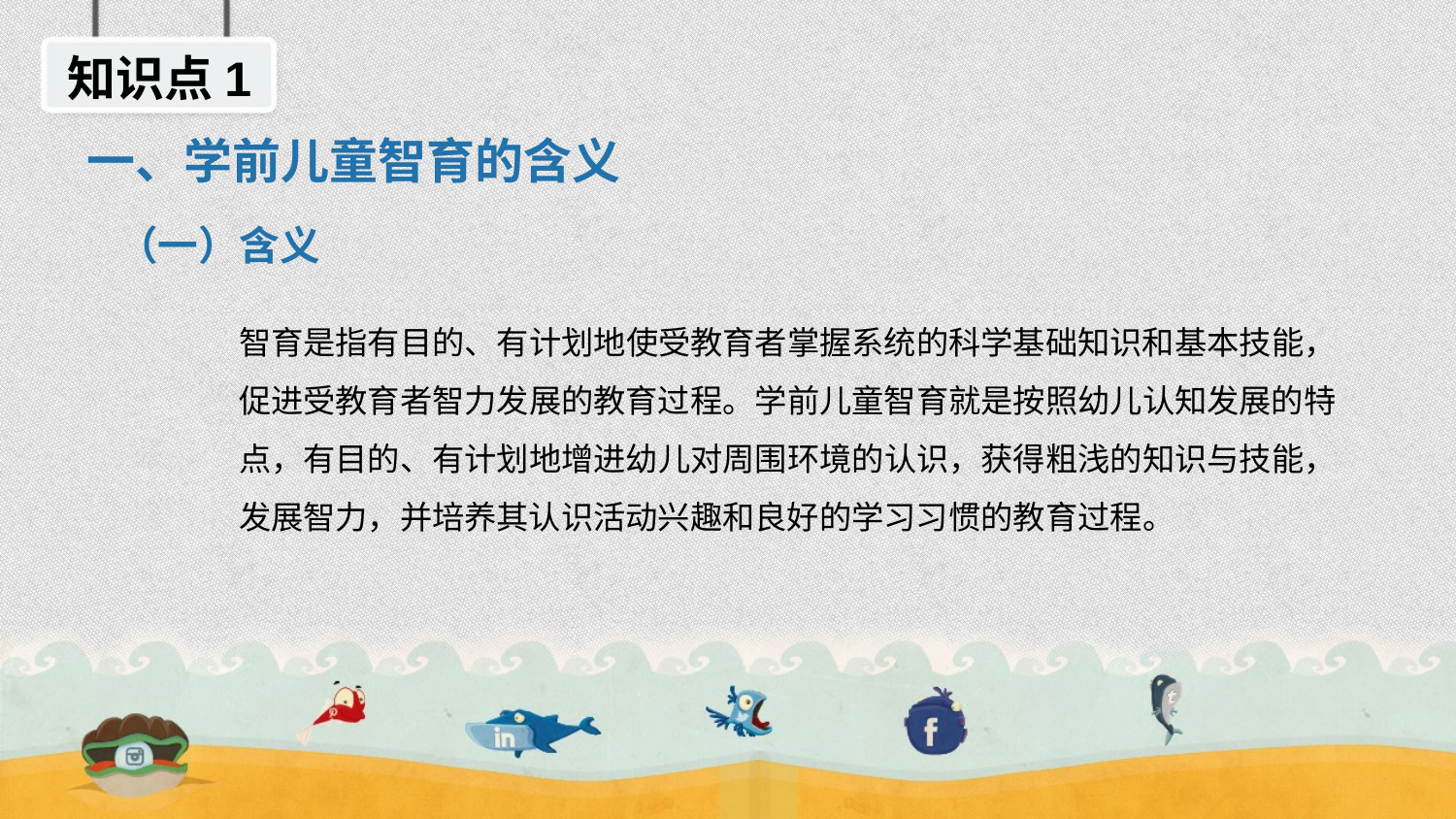

知识点1
一、学前儿童智育的含义
（一）含义
智育是指有目的、有计划地使受教育者掌握系统的科学基础知识和基本技能，促进受教育者智力发展的教育过程。学前儿童智育就是按照幼儿认知发展的特点，有目的、有计划地增进幼儿对周围环境的认识，获得粗浅的知识与技能，发展智力，并培养其认识活动兴趣和良好的学习习惯的教育过程。